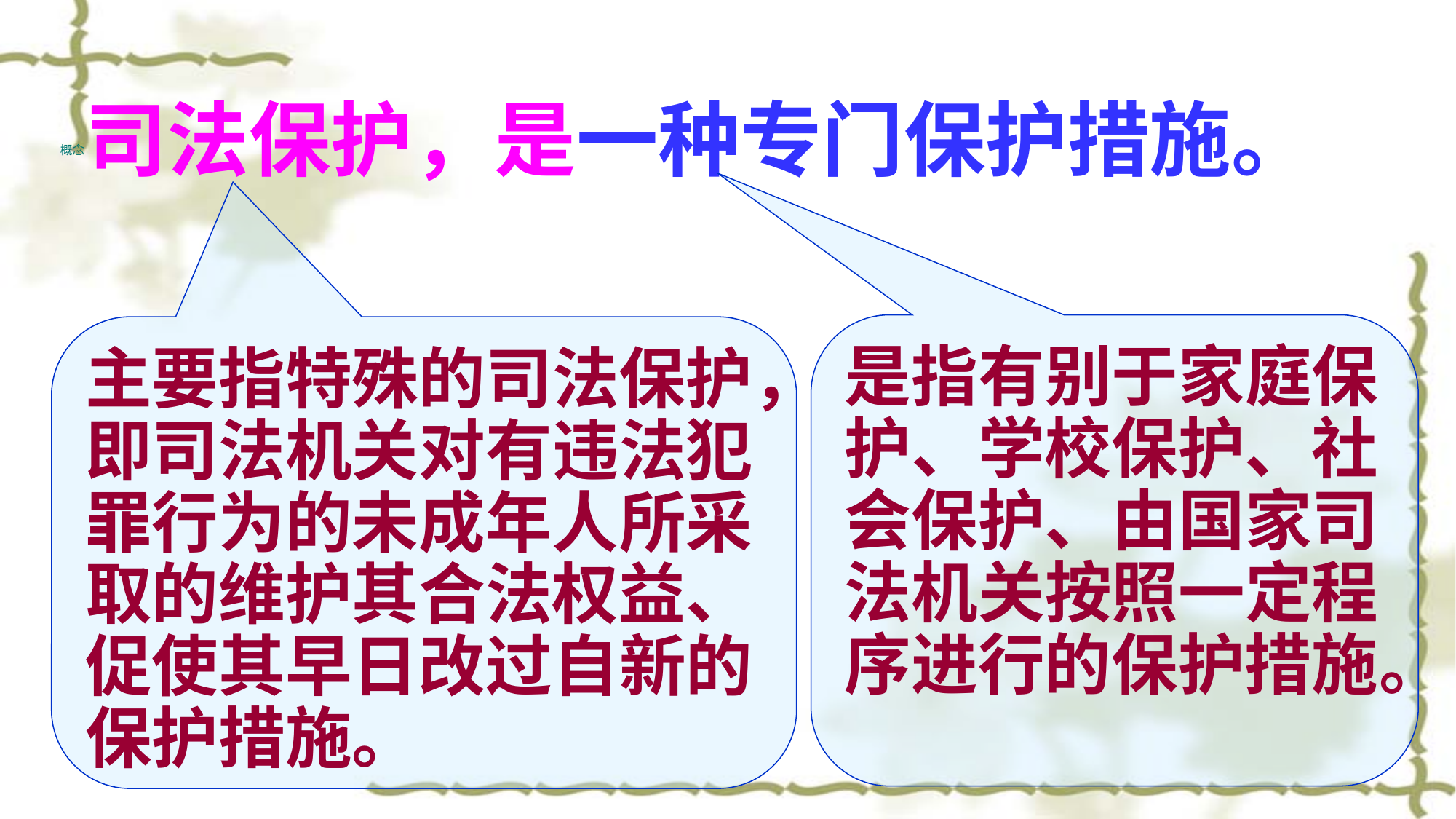

# 概念
司法保护，是一种专门保护措施。
是指有别于家庭保护、学校保护、社会保护、由国家司法机关按照一定程序进行的保护措施。
主要指特殊的司法保护，即司法机关对有违法犯罪行为的未成年人所采取的维护其合法权益、促使其早日改过自新的保护措施。